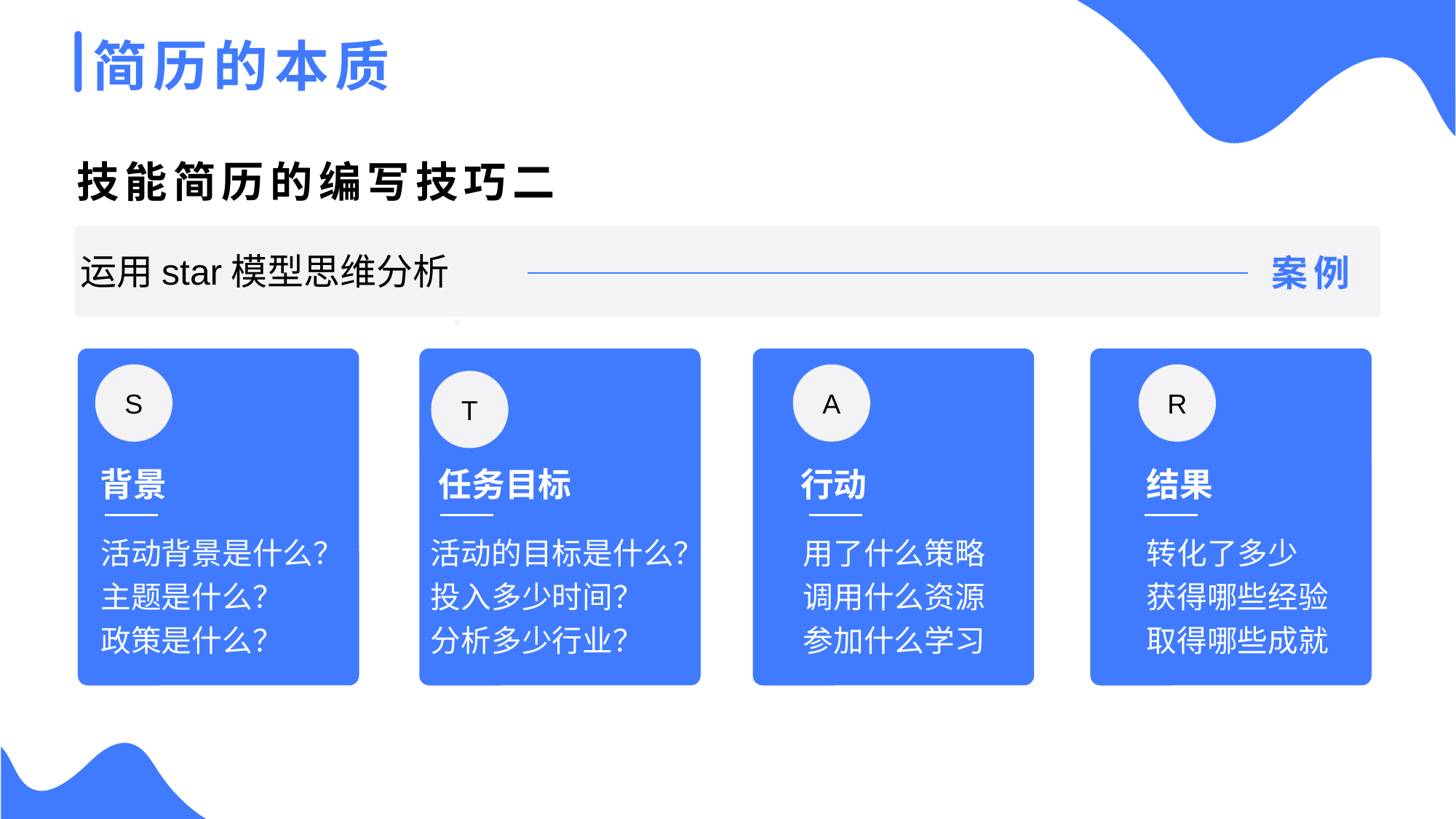

简历的本质

技能简历的编写技巧二

运用star模型思维分析
案例

S
A
R
T
行动
结果
背景
任务目标
活动背景是什么？
主题是什么？
政策是什么？
活动的目标是什么？
投入多少时间？
分析多少行业？
用了什么策略
调用什么资源
参加什么学习
转化了多少
获得哪些经验
取得哪些成就